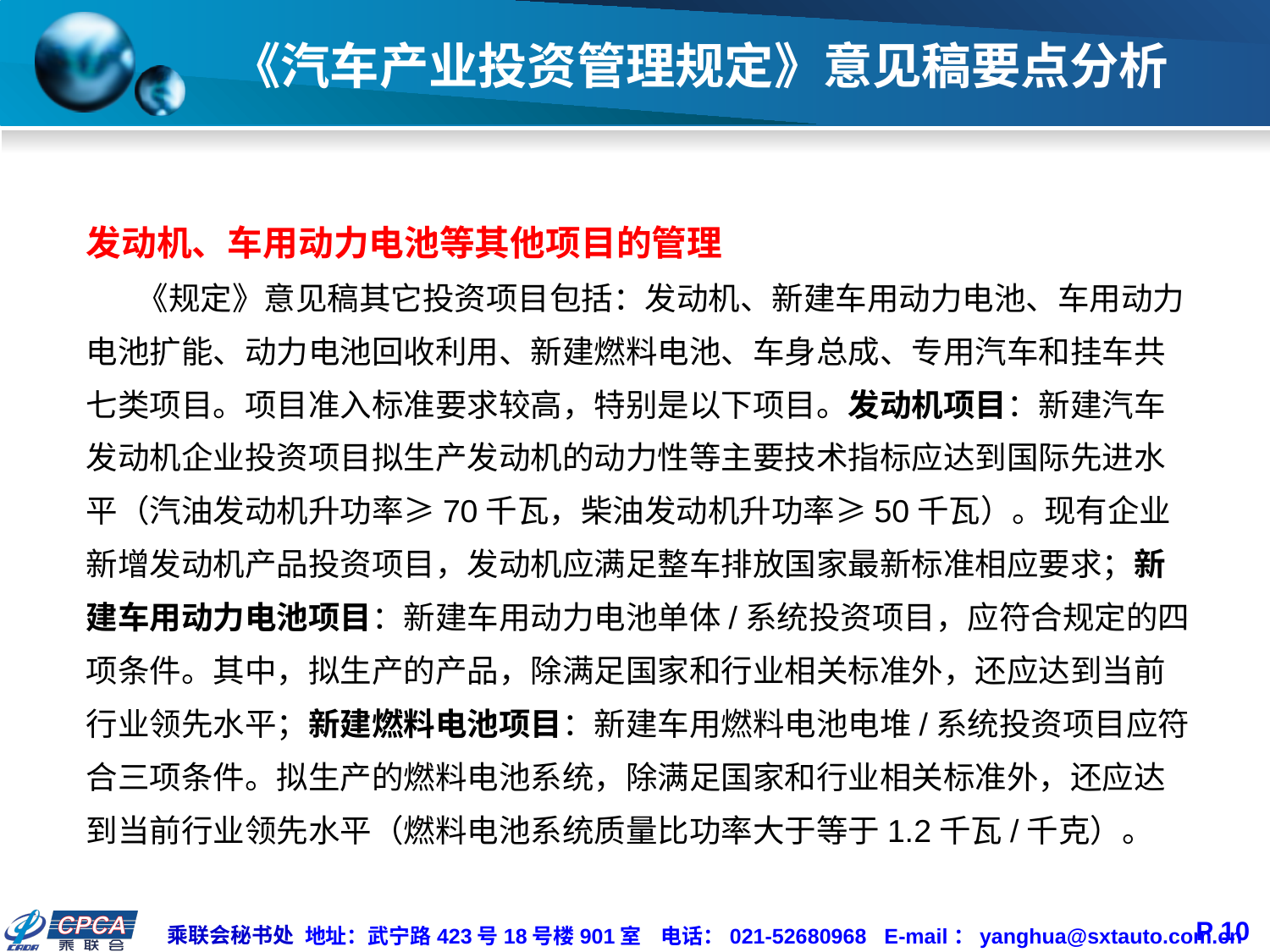

# 《汽车产业投资管理规定》意见稿要点分析
发动机、车用动力电池等其他项目的管理
      《规定》意见稿其它投资项目包括：发动机、新建车用动力电池、车用动力电池扩能、动力电池回收利用、新建燃料电池、车身总成、专用汽车和挂车共七类项目。项目准入标准要求较高，特别是以下项目。发动机项目：新建汽车发动机企业投资项目拟生产发动机的动力性等主要技术指标应达到国际先进水平（汽油发动机升功率≥70千瓦，柴油发动机升功率≥50千瓦）。现有企业新增发动机产品投资项目，发动机应满足整车排放国家最新标准相应要求；新建车用动力电池项目：新建车用动力电池单体/系统投资项目，应符合规定的四项条件。其中，拟生产的产品，除满足国家和行业相关标准外，还应达到当前行业领先水平；新建燃料电池项目：新建车用燃料电池电堆/系统投资项目应符合三项条件。拟生产的燃料电池系统，除满足国家和行业相关标准外，还应达到当前行业领先水平（燃料电池系统质量比功率大于等于1.2千瓦/千克）。